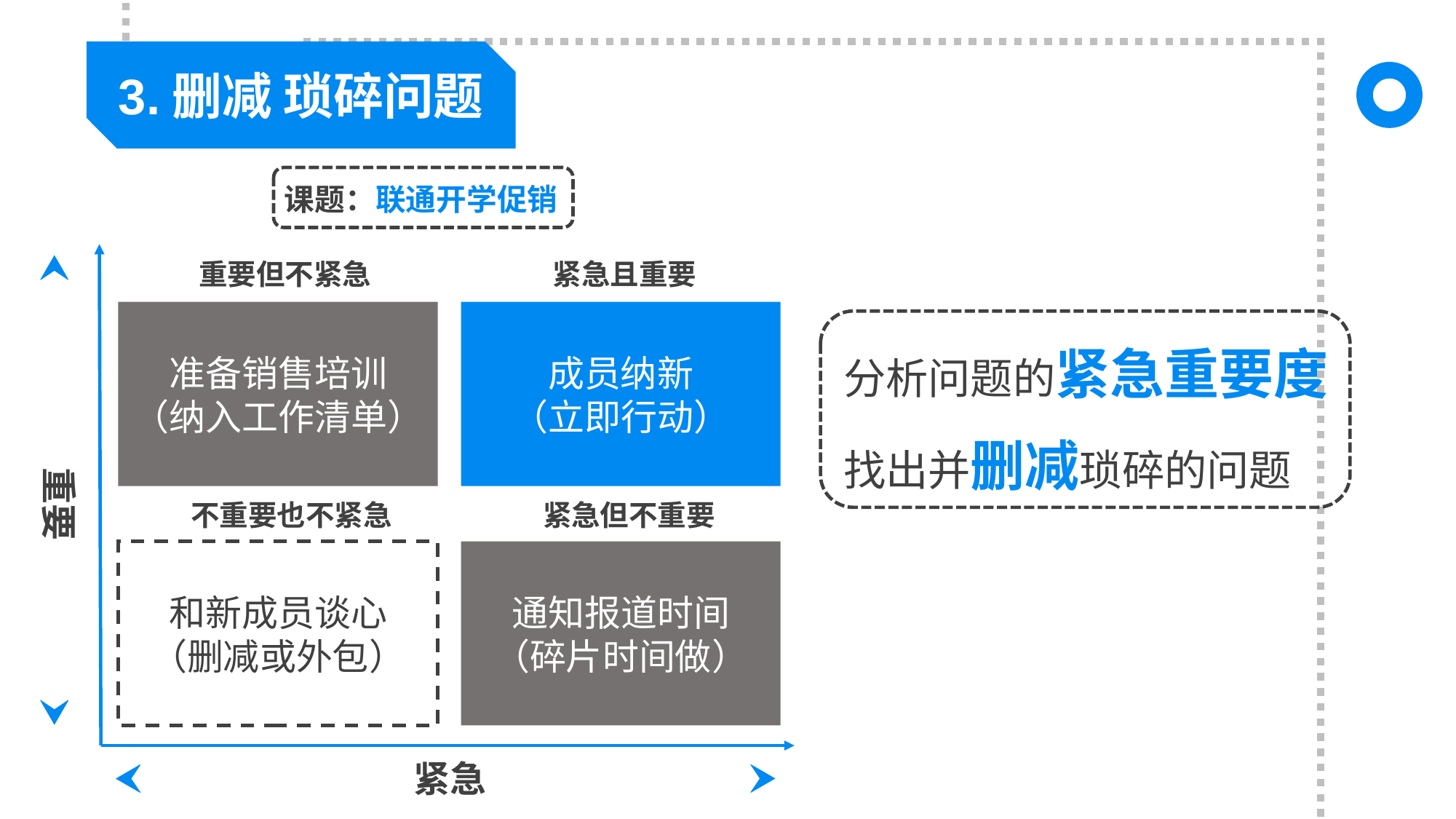

3.删减 琐碎问题

课题：联通开学促销
重要但不紧急
紧急且重要

准备销售培训
（纳入工作清单）
成员纳新
（立即行动）
分析问题的紧急重要度
找出并删减琐碎的问题

重要
不重要也不紧急
紧急但不重要
和新成员谈心
（删减或外包）
通知报道时间
（碎片时间做）

紧急